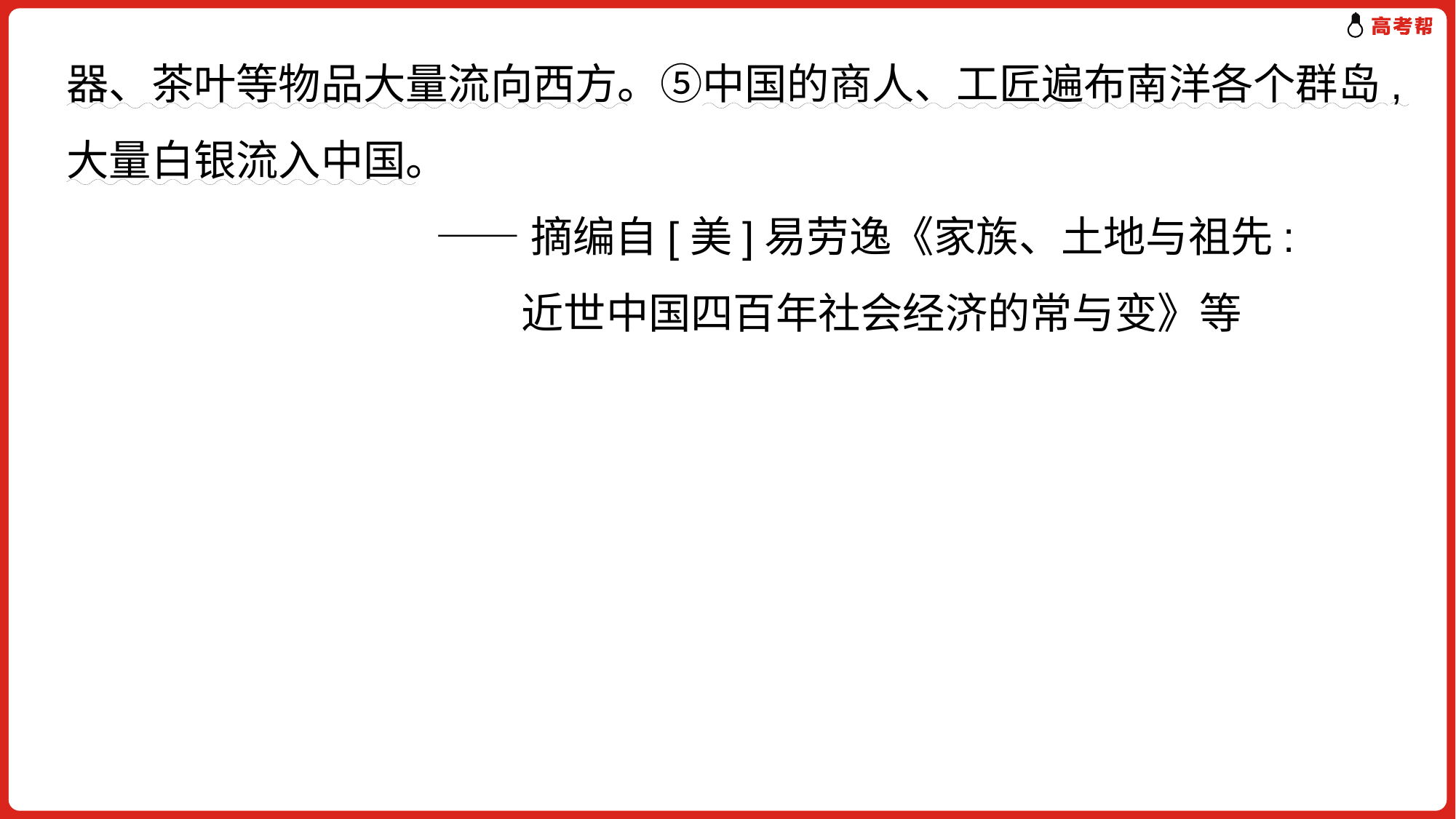

器、茶叶等物品大量流向西方。⑤中国的商人、工匠遍布南洋各个群岛,大量白银流入中国。
                                       ——摘编自[美]易劳逸《家族、土地与祖先:
                                               近世中国四百年社会经济的常与变》等